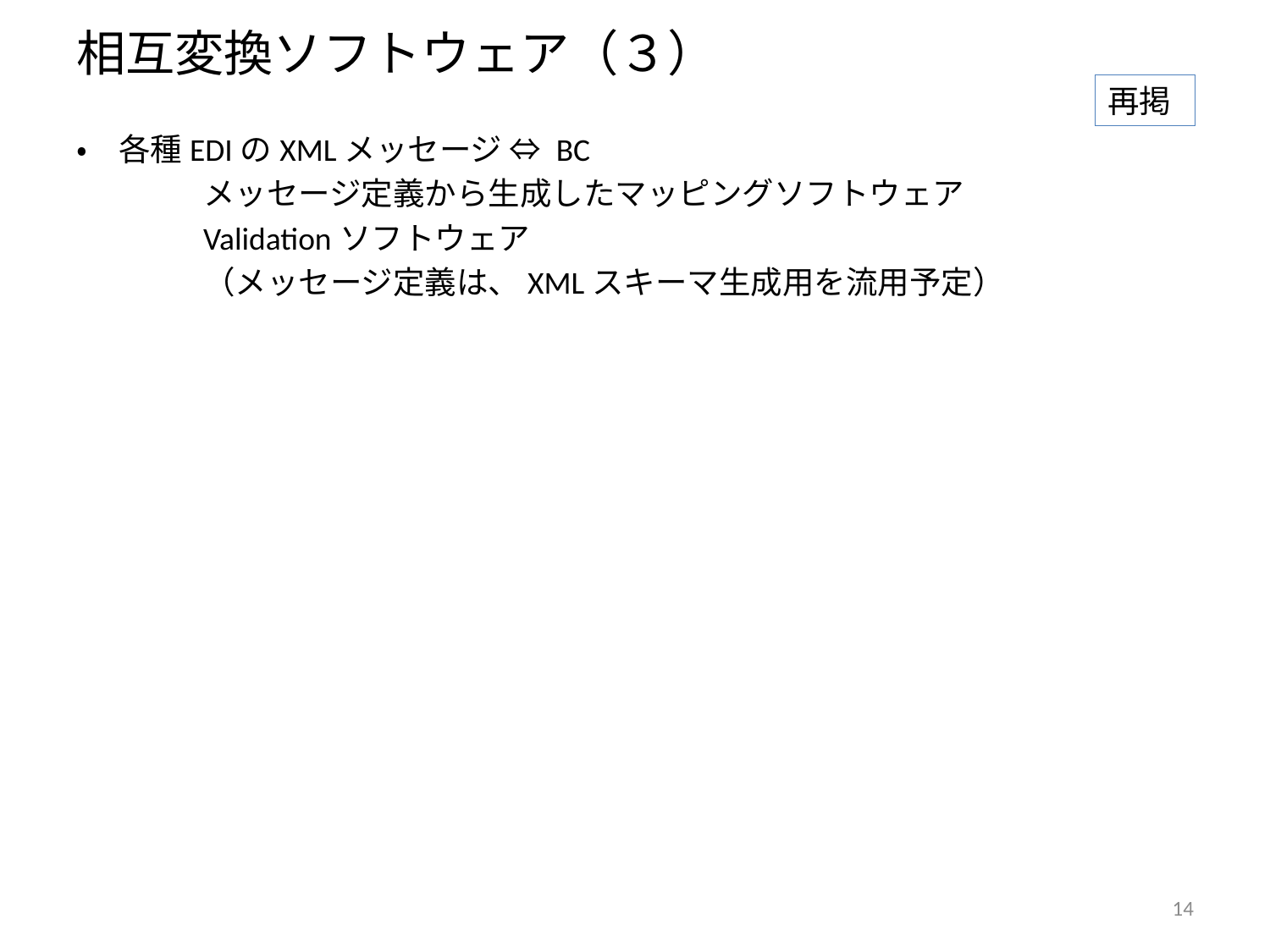

# 相互変換ソフトウェア（３）
再掲
・　各種EDIのXMLメッセージ ⇔ BC
	メッセージ定義から生成したマッピングソフトウェア
	Validationソフトウェア
	（メッセージ定義は、XMLスキーマ生成用を流用予定）
14